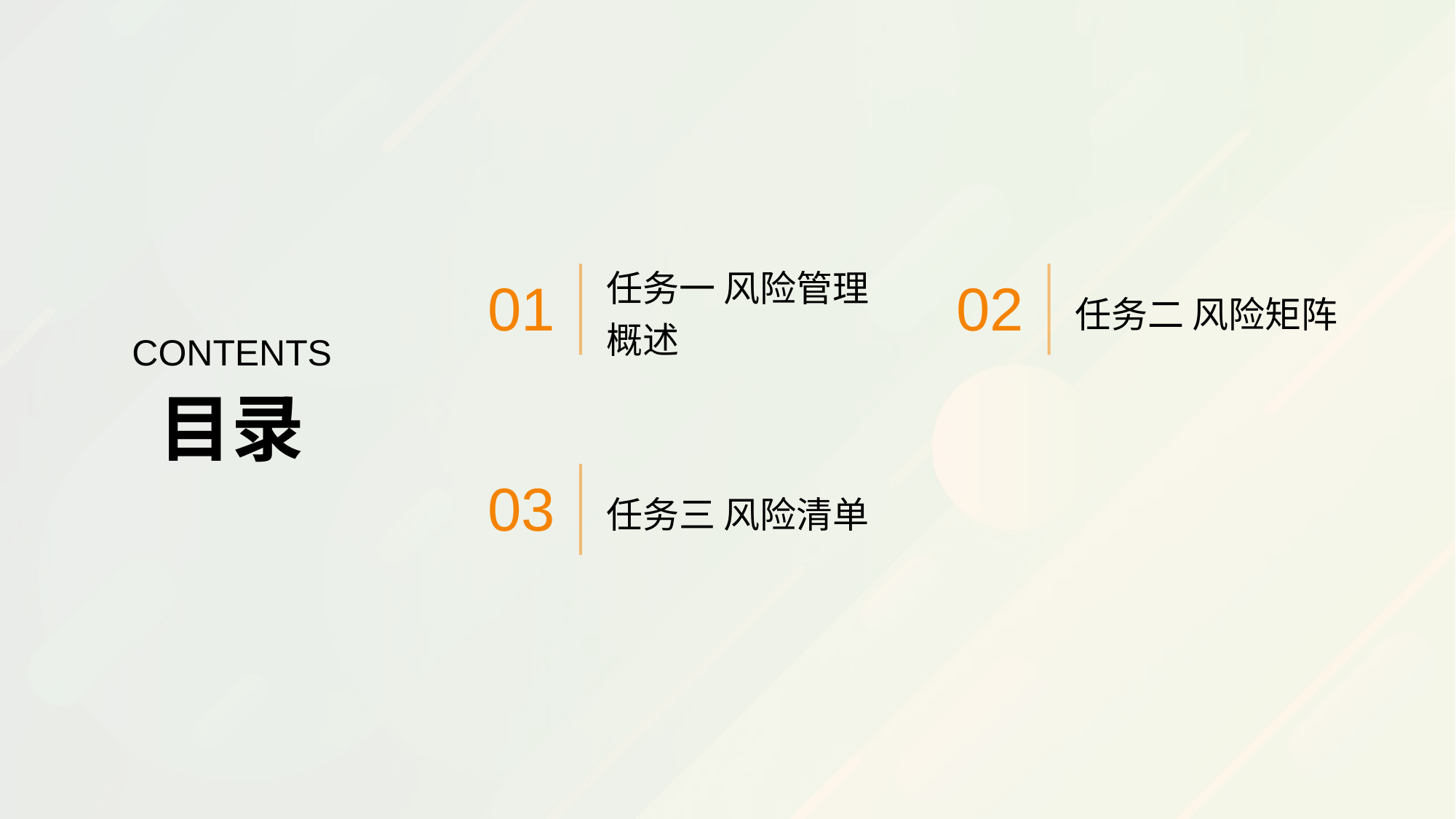

任务一 风险管理概述
任务二 风险矩阵

01
02
CONTENTS
目录
任务三 风险清单

03